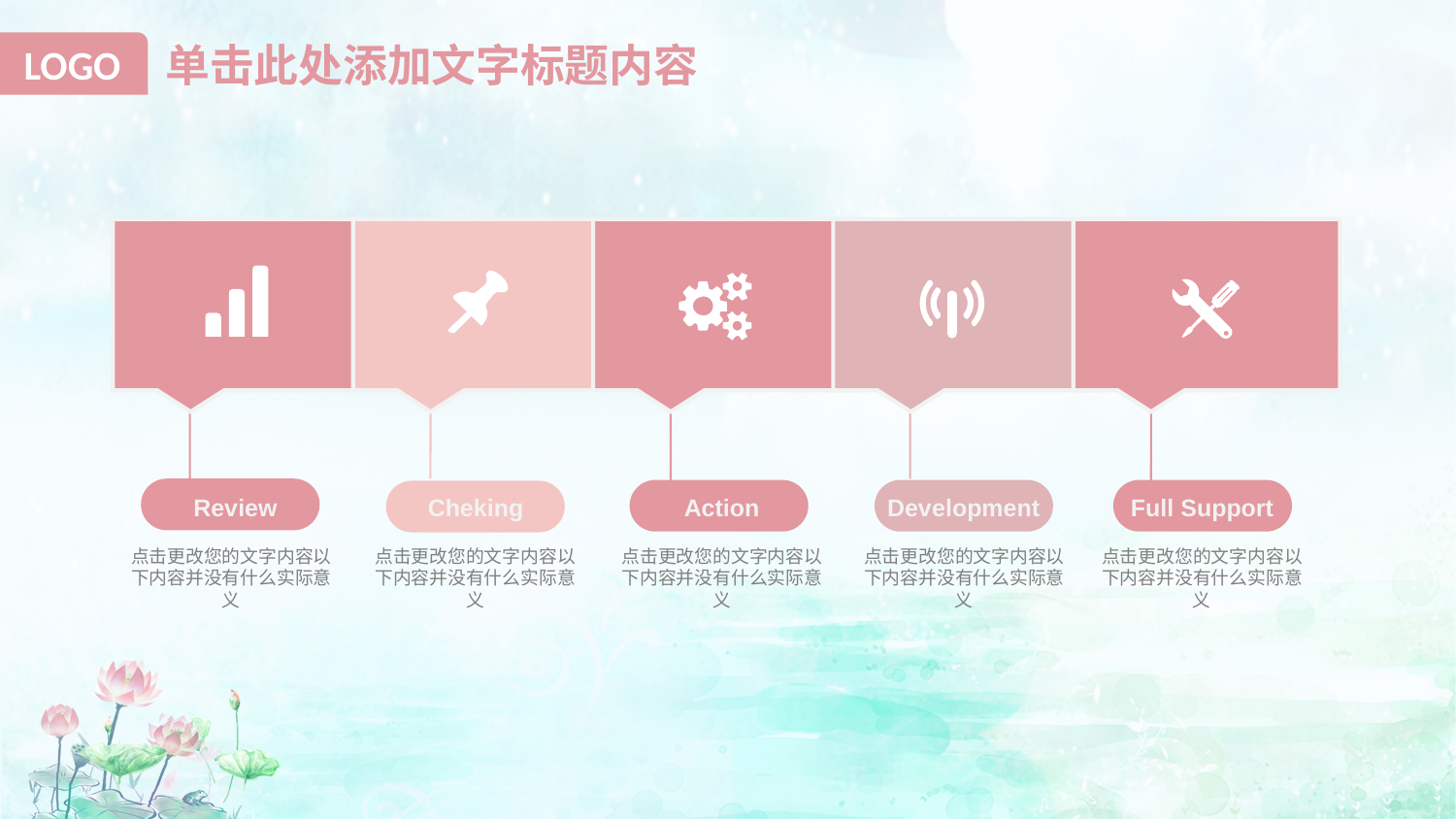

Review

Action

Development

Full Support

Cheking
点击更改您的文字内容以下内容并没有什么实际意义
点击更改您的文字内容以下内容并没有什么实际意义
点击更改您的文字内容以下内容并没有什么实际意义
点击更改您的文字内容以下内容并没有什么实际意义
点击更改您的文字内容以下内容并没有什么实际意义